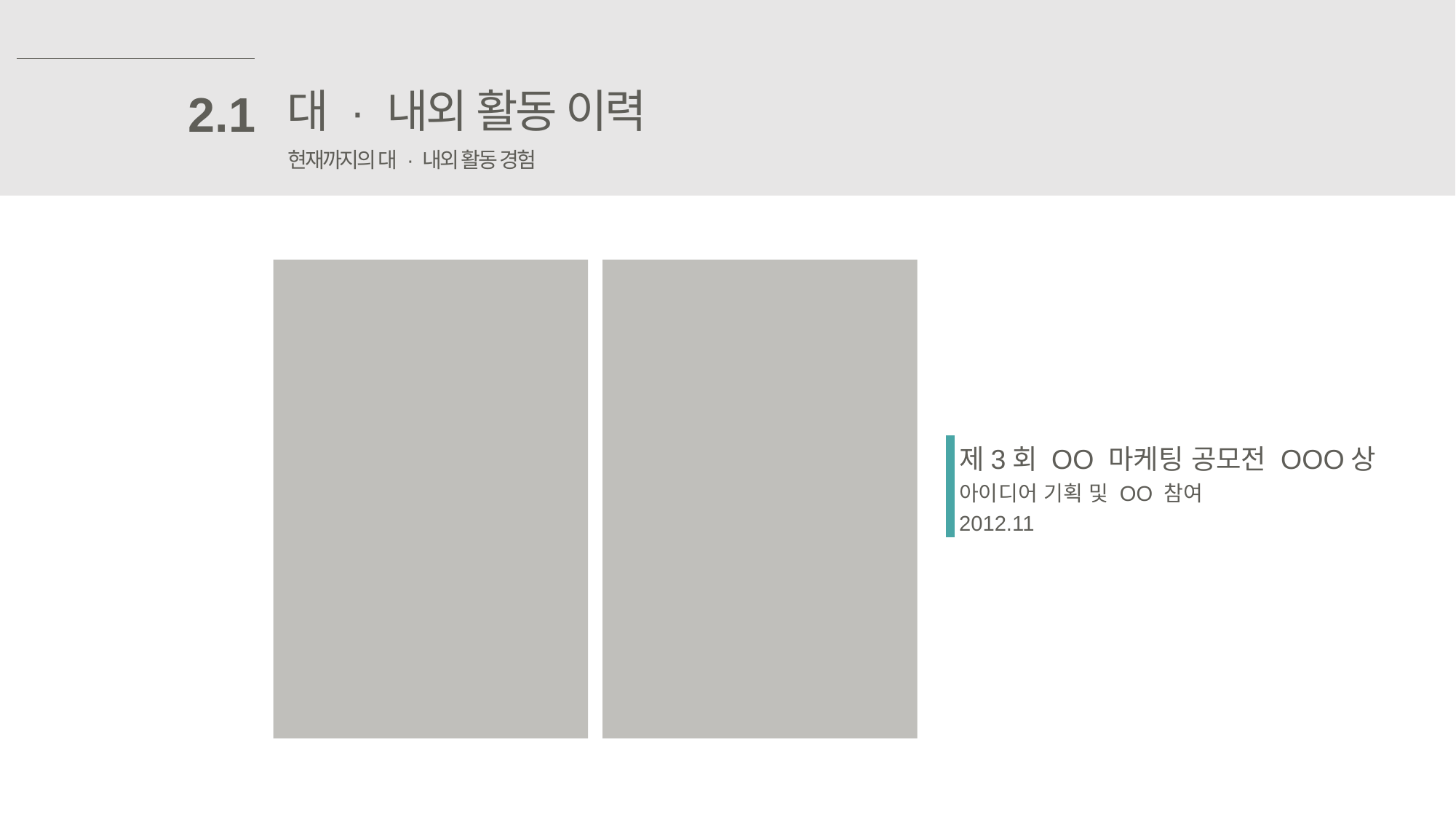

대 · 내외 활동 이력
2.1
현재까지의 대 · 내외 활동 경험

제3회 OO 마케팅 공모전 OOO상
아이디어 기획 및 OO 참여
2012.11